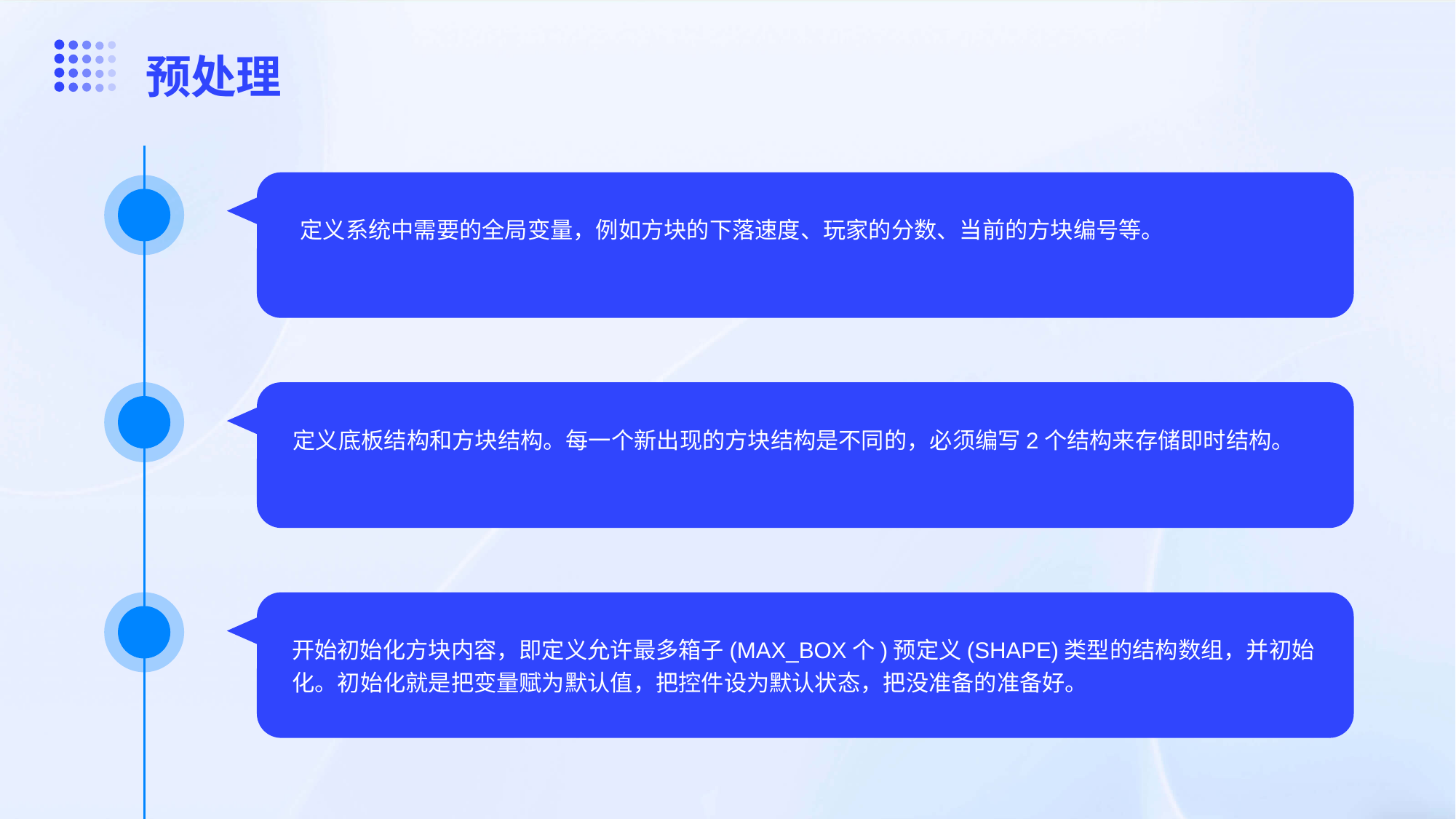

预处理

定义系统中需要的全局变量，例如方块的下落速度、玩家的分数、当前的方块编号等。

定义底板结构和方块结构。每一个新出现的方块结构是不同的，必须编写2个结构来存储即时结构。

开始初始化方块内容，即定义允许最多箱子(MAX_BOX个)预定义(SHAPE)类型的结构数组，并初始化。初始化就是把变量赋为默认值，把控件设为默认状态，把没准备的准备好。